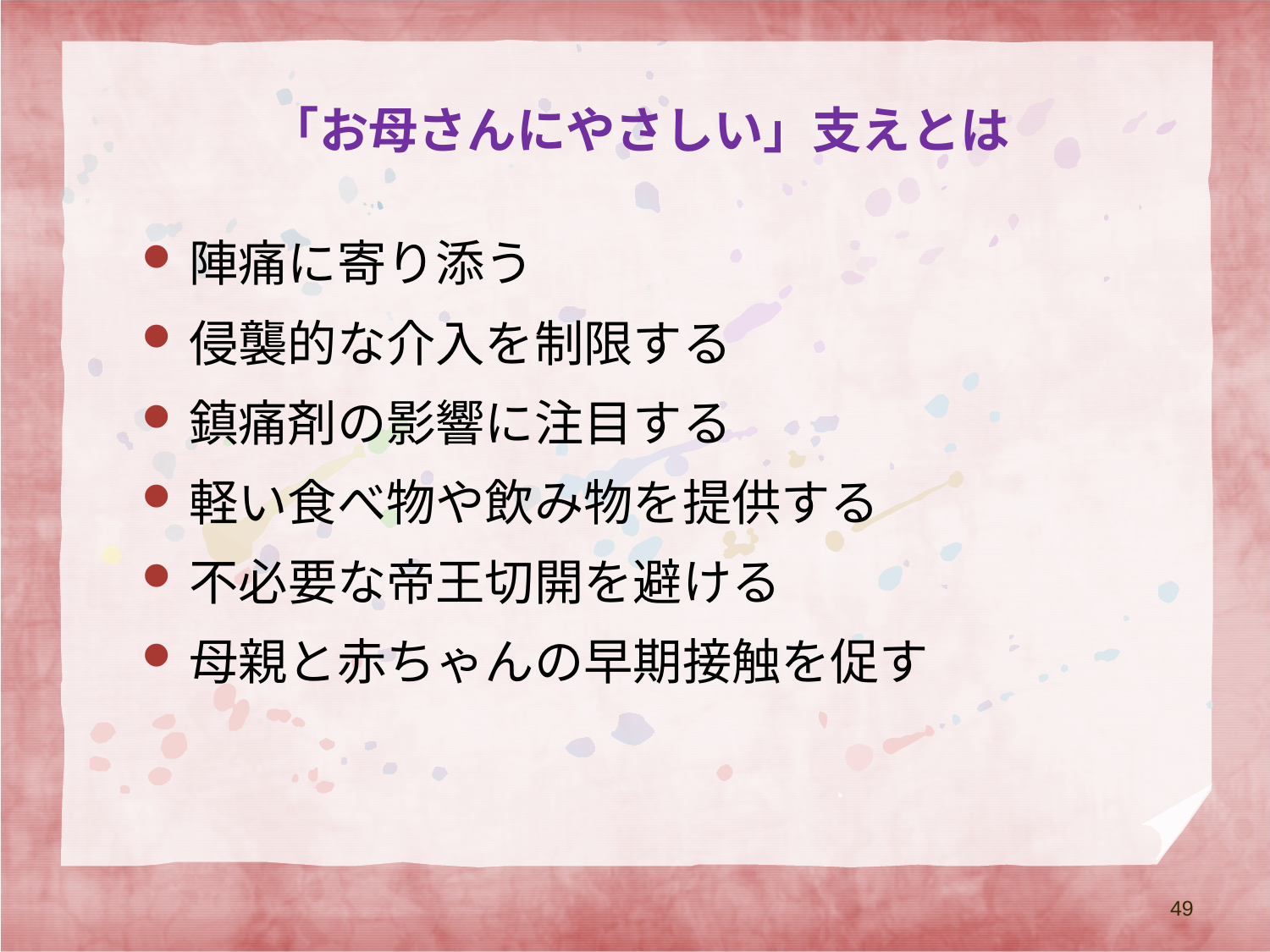

# 「お母さんにやさしい」支えとは
陣痛に寄り添う
侵襲的な介入を制限する
鎮痛剤の影響に注目する
軽い食べ物や飲み物を提供する
不必要な帝王切開を避ける
母親と赤ちゃんの早期接触を促す

49